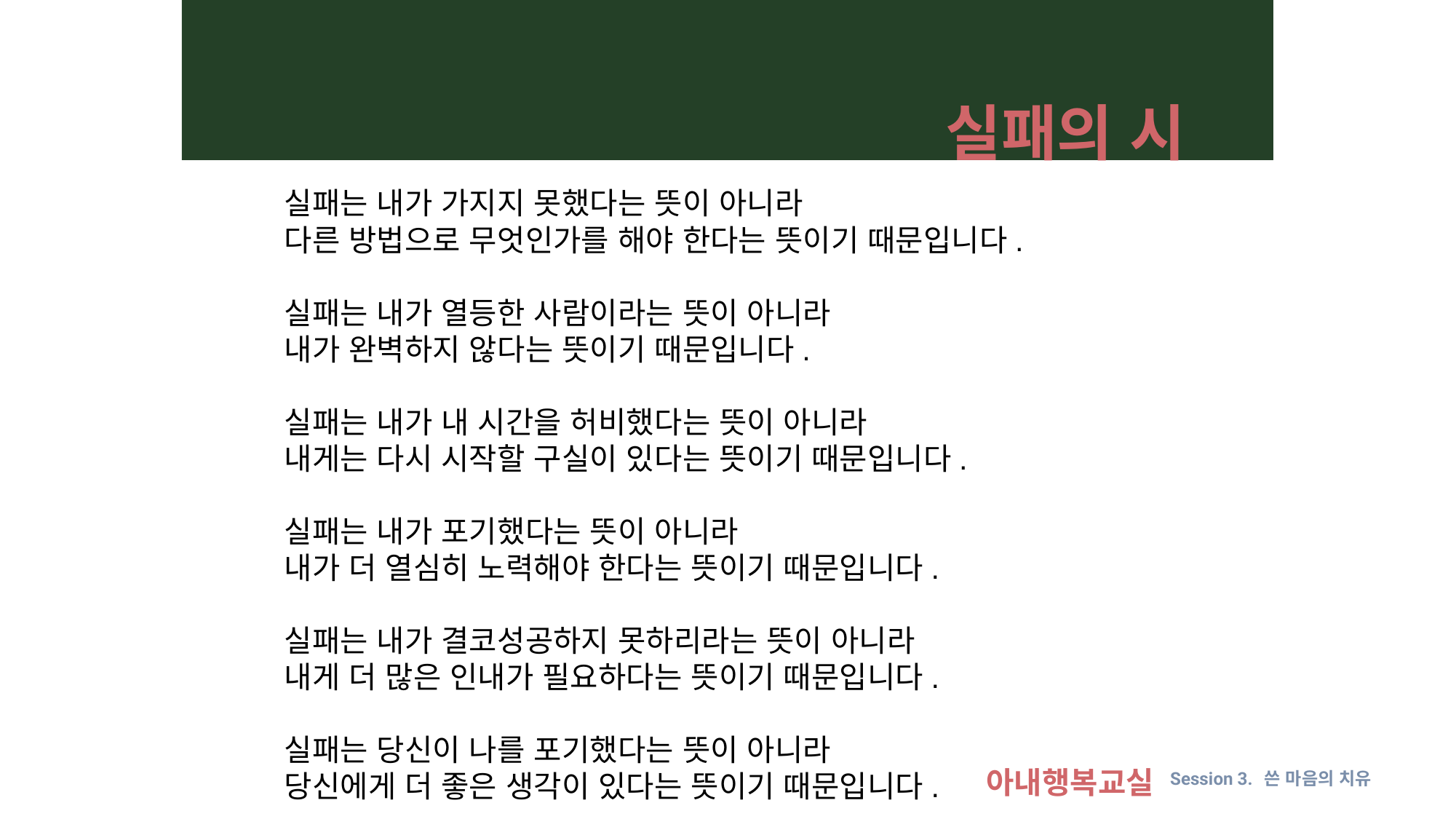

실패의 시
실패는 내가 가지지 못했다는 뜻이 아니라
다른 방법으로 무엇인가를 해야 한다는 뜻이기 때문입니다.
실패는 내가 열등한 사람이라는 뜻이 아니라
내가 완벽하지 않다는 뜻이기 때문입니다.
실패는 내가 내 시간을 허비했다는 뜻이 아니라
내게는 다시 시작할 구실이 있다는 뜻이기 때문입니다.
실패는 내가 포기했다는 뜻이 아니라
내가 더 열심히 노력해야 한다는 뜻이기 때문입니다.
실패는 내가 결코성공하지 못하리라는 뜻이 아니라
내게 더 많은 인내가 필요하다는 뜻이기 때문입니다.
실패는 당신이 나를 포기했다는 뜻이 아니라
당신에게 더 좋은 생각이 있다는 뜻이기 때문입니다.

아내행복교실 Session 3. 쓴 마음의 치유